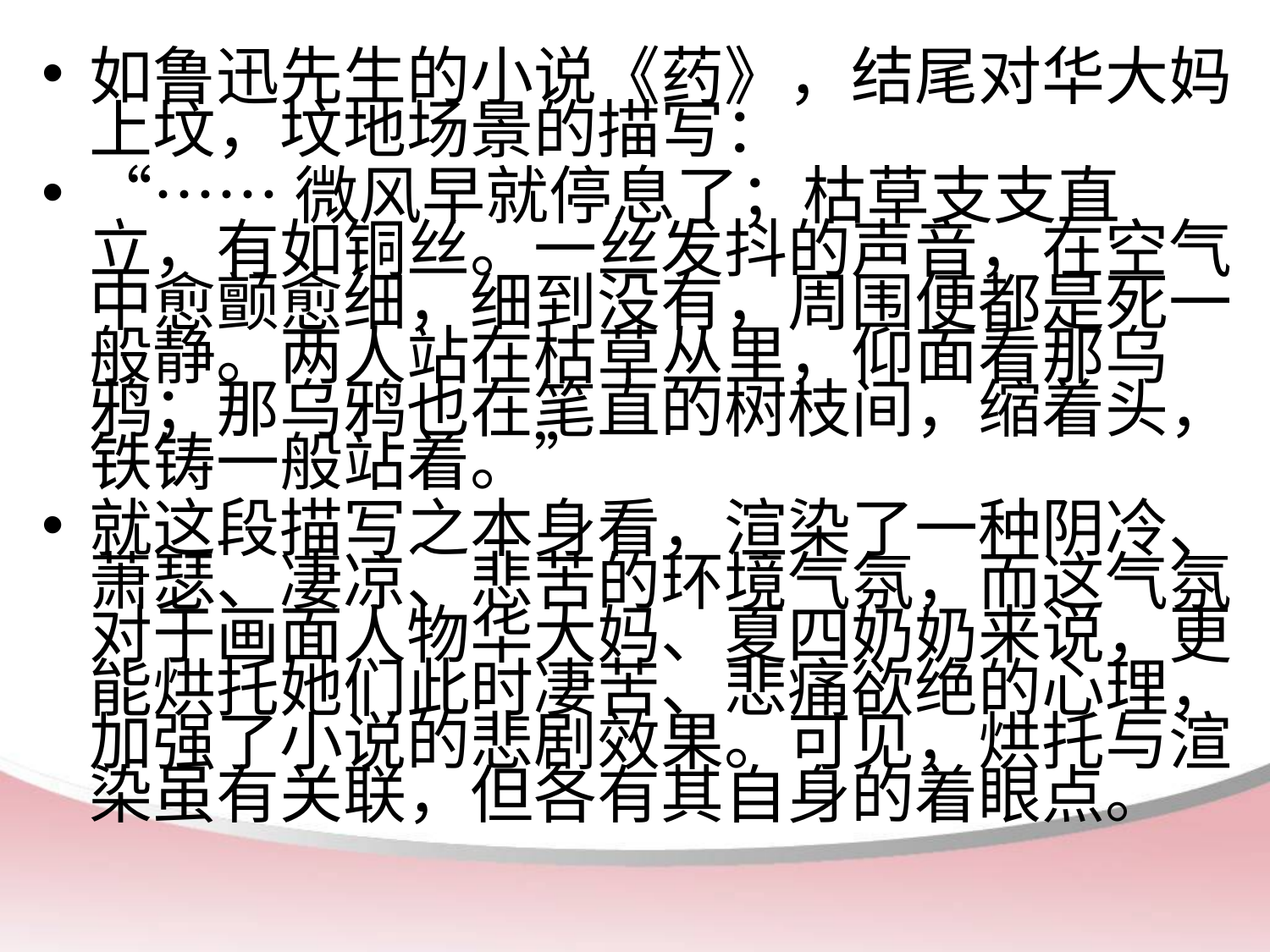

如鲁迅先生的小说《药》，结尾对华大妈上坟，坟地场景的描写：
“……微风早就停息了；枯草支支直立，有如铜丝。一丝发抖的声音，在空气中愈颤愈细，细到没有，周围便都是死一般静。两人站在枯草丛里，仰面看那乌鸦；那乌鸦也在笔直的树枝间，缩着头，铁铸一般站着。”
就这段描写之本身看，渲染了一种阴冷、萧瑟、凄凉、悲苦的环境气氛，而这气氛对于画面人物华大妈、夏四奶奶来说，更能烘托她们此时凄苦、悲痛欲绝的心理，加强了小说的悲剧效果。可见，烘托与渲染虽有关联，但各有其自身的着眼点。